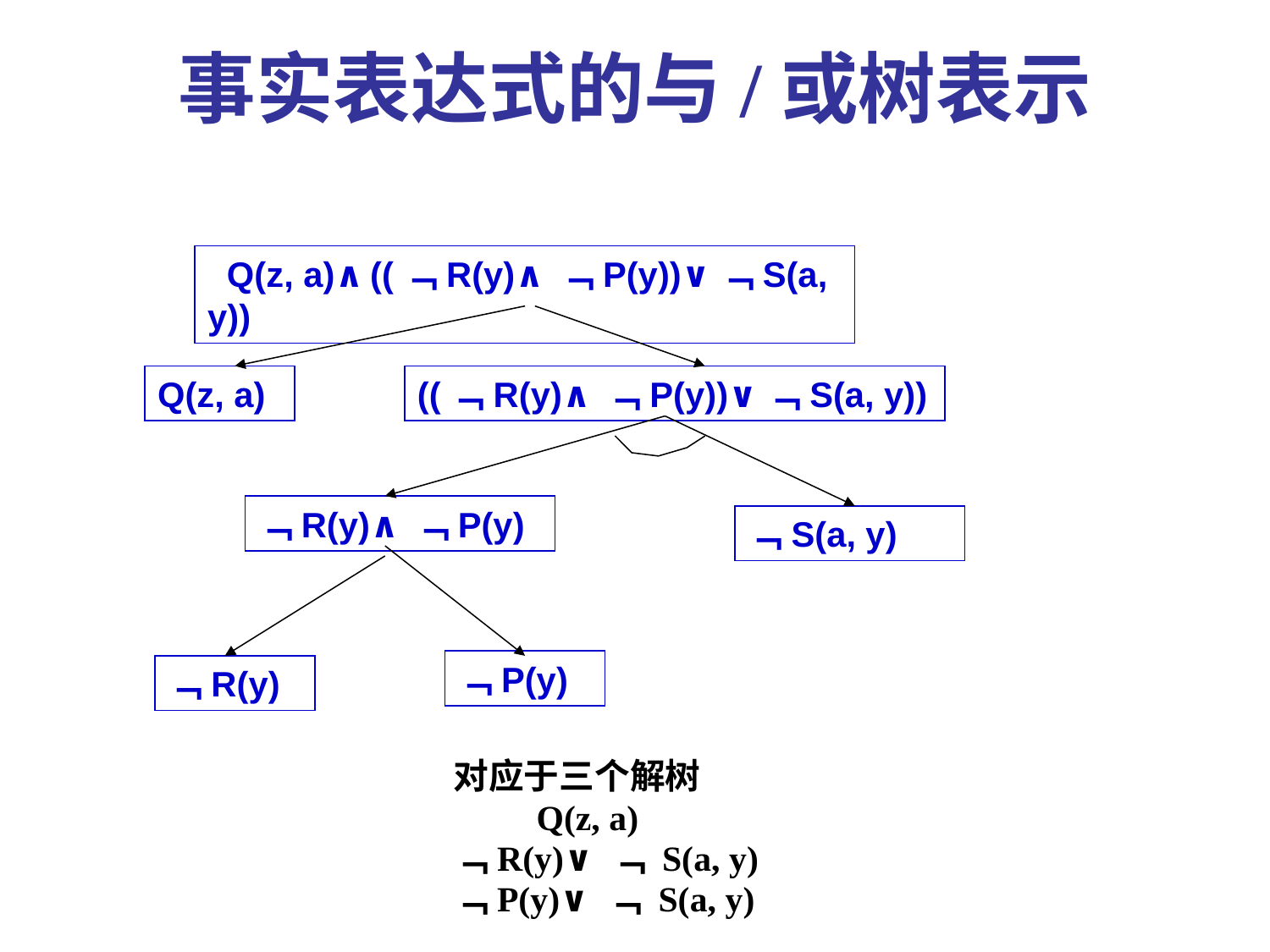

事实表达式的与/或树表示
  Q(z, a)∧((﹁R(y)∧﹁P(y))∨﹁S(a, y))

Q(z, a)
((﹁R(y)∧﹁P(y))∨﹁S(a, y))

﹁R(y)∧﹁P(y)
﹁S(a, y)

﹁P(y)
﹁R(y)
    对应于三个解树
       Q(z, a)
    ﹁R(y)∨ ﹁ S(a, y)
    ﹁P(y)∨ ﹁ S(a, y)